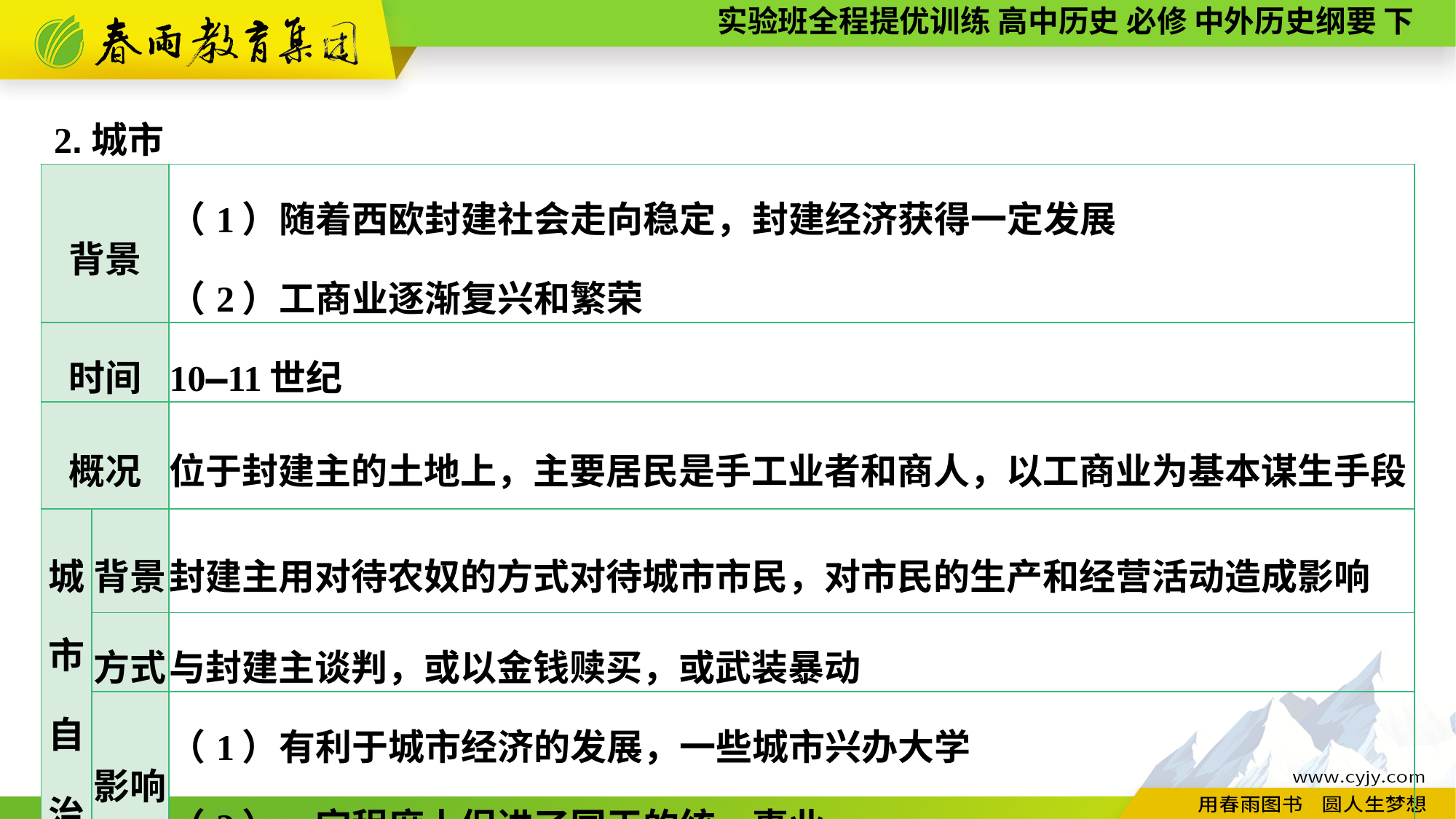

2.城市
| 背景 |  | （1）随着西欧封建社会走向稳定，封建经济获得一定发展 （2）工商业逐渐复兴和繁荣 |
| --- | --- | --- |
| 时间 |  | 10—11世纪 |
| 概况 |  | 位于封建主的土地上，主要居民是手工业者和商人，以工商业为基本谋生手段 |
| 城 市 自 治 | 背景 | 封建主用对待农奴的方式对待城市市民，对市民的生产和经营活动造成影响 |
|  | 方式 | 与封建主谈判，或以金钱赎买，或武装暴动 |
|  | 影响 | （1）有利于城市经济的发展，一些城市兴办大学 （2）一定程度上促进了国王的统一事业 |